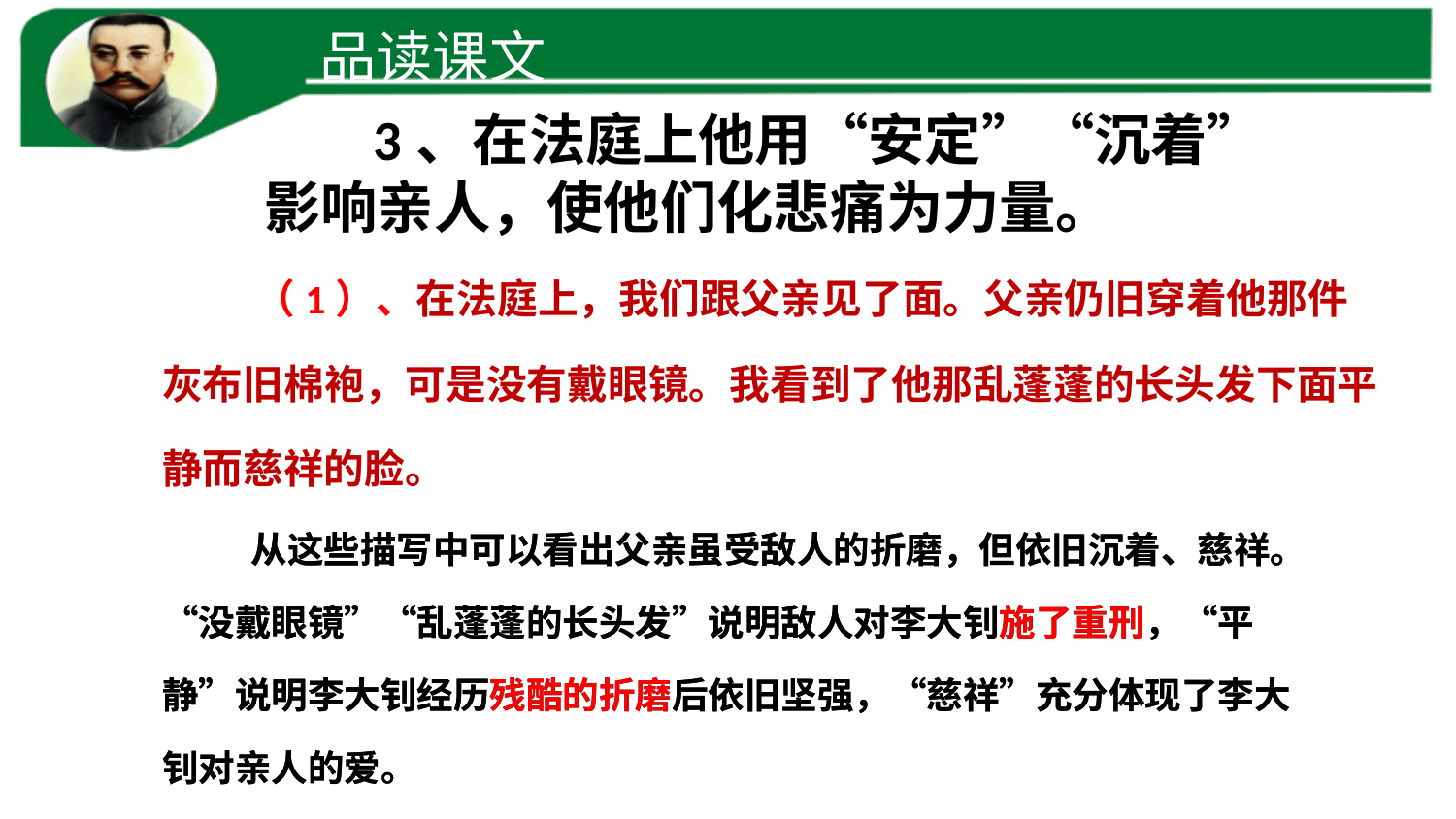

品读课文
          3、在法庭上他用“安定”“沉着”
影响亲人，使他们化悲痛为力量。
         （1）、在法庭上，我们跟父亲见了面。父亲仍旧穿着他那件灰布旧棉袍，可是没有戴眼镜。我看到了他那乱蓬蓬的长头发下面平静而慈祥的脸。
             从这些描写中可以看出父亲虽受敌人的折磨，但依旧沉着、慈祥。“没戴眼镜”“乱蓬蓬的长头发”说明敌人对李大钊施了重刑，“平静”说明李大钊经历残酷的折磨后依旧坚强，“慈祥”充分体现了李大钊对亲人的爱。
             从这些描写中可以看出父亲虽受敌人的折磨，但依旧沉着、慈祥。“没戴眼镜”“乱蓬蓬的长头发”说明敌人对李大钊施了重刑，“平静”说明李大钊经历残酷的折磨后依旧坚强，“慈祥”充分体现了李大钊对亲人的爱。